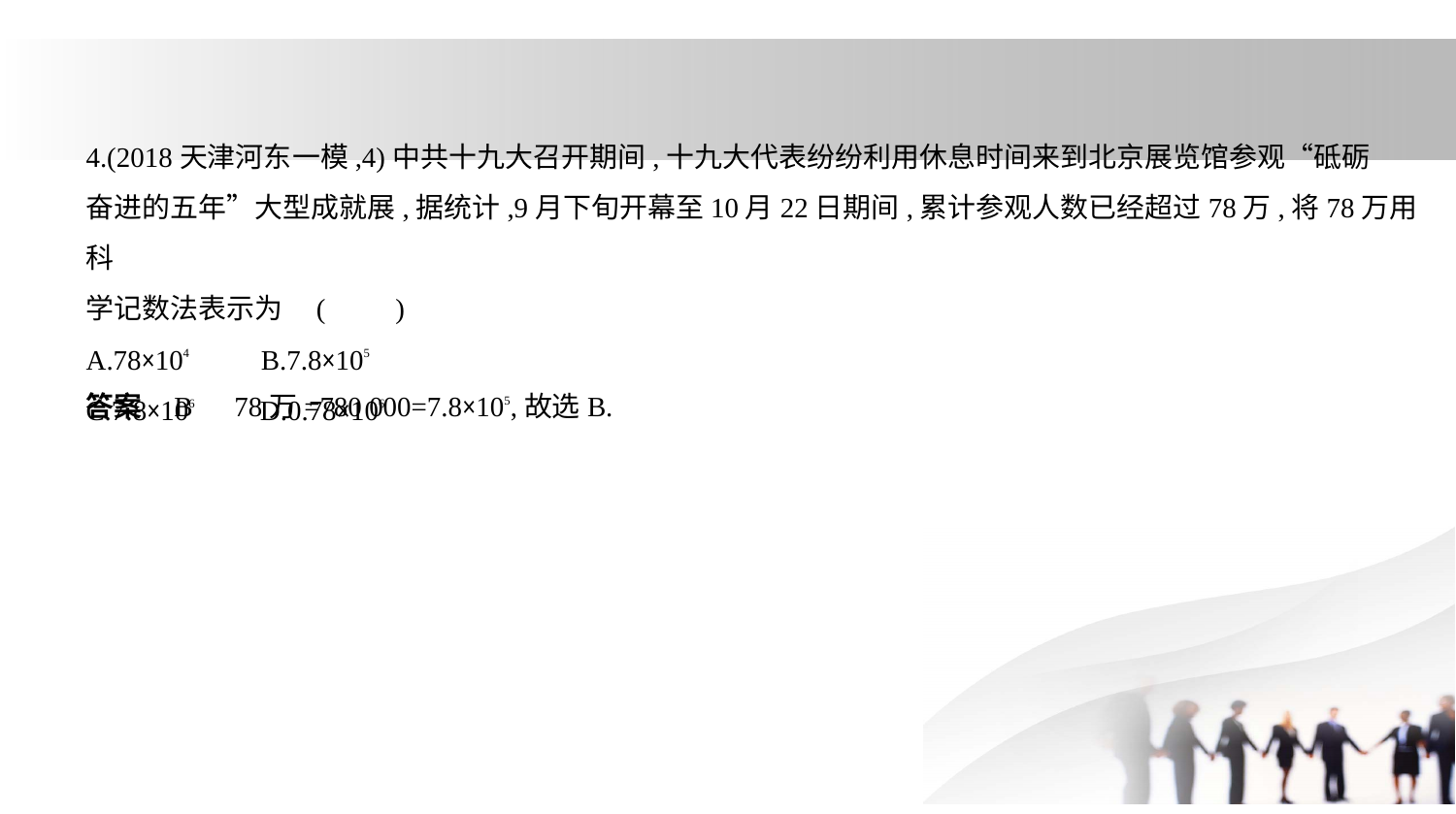

4.(2018天津河东一模,4)中共十九大召开期间,十九大代表纷纷利用休息时间来到北京展览馆参观“砥砺
奋进的五年”大型成就展,据统计,9月下旬开幕至10月22日期间,累计参观人数已经超过78万,将78万用科
学记数法表示为 (　　)
A.78×104　     B.7.8×105
C.7.8×106　    D.0.78×106
答案    B　78万=780 000=7.8×105,故选B.